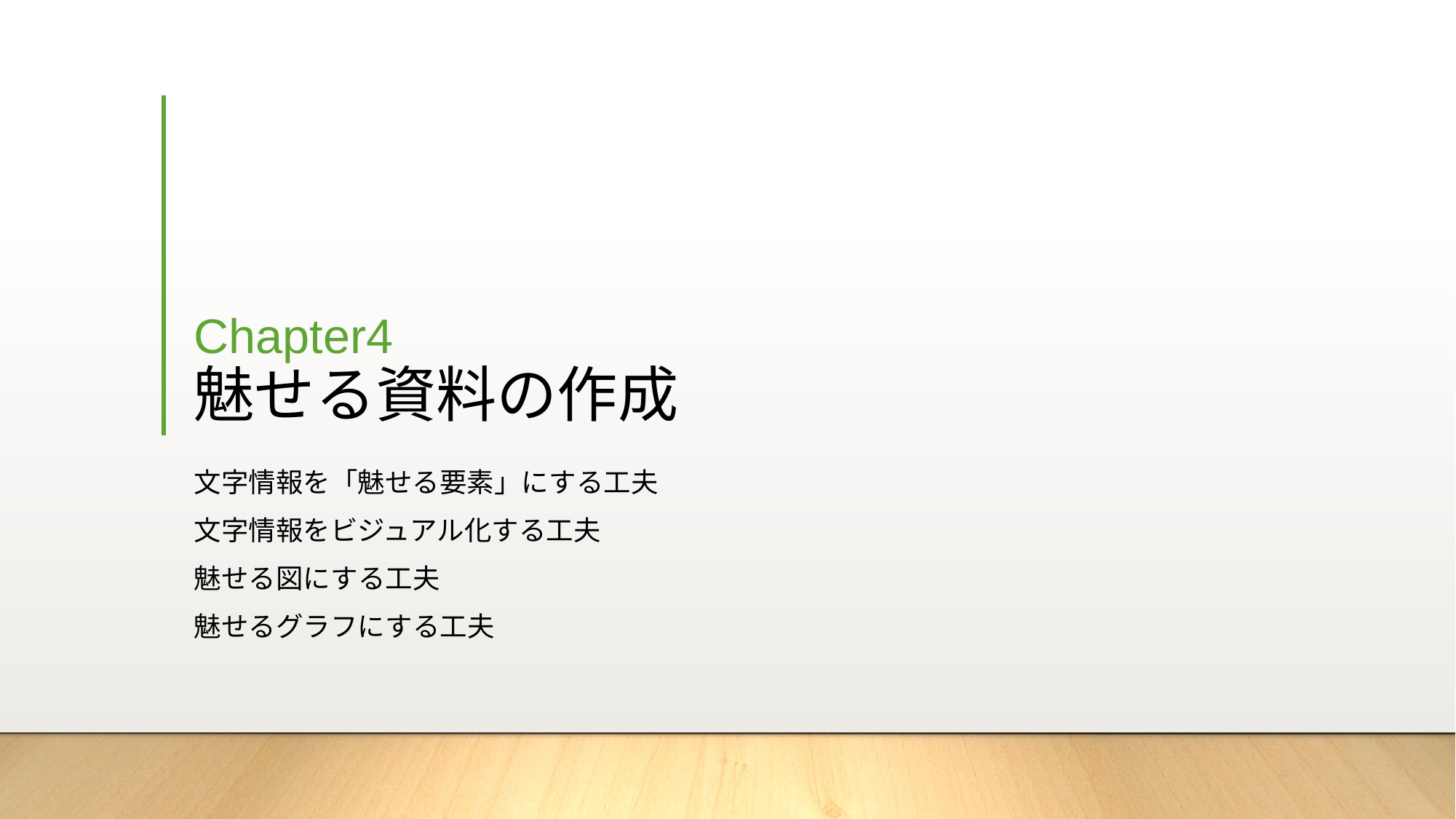

# Chapter4 魅せる資料の作成
文字情報を「魅せる要素」にする工夫
文字情報をビジュアル化する工夫
魅せる図にする工夫
魅せるグラフにする工夫